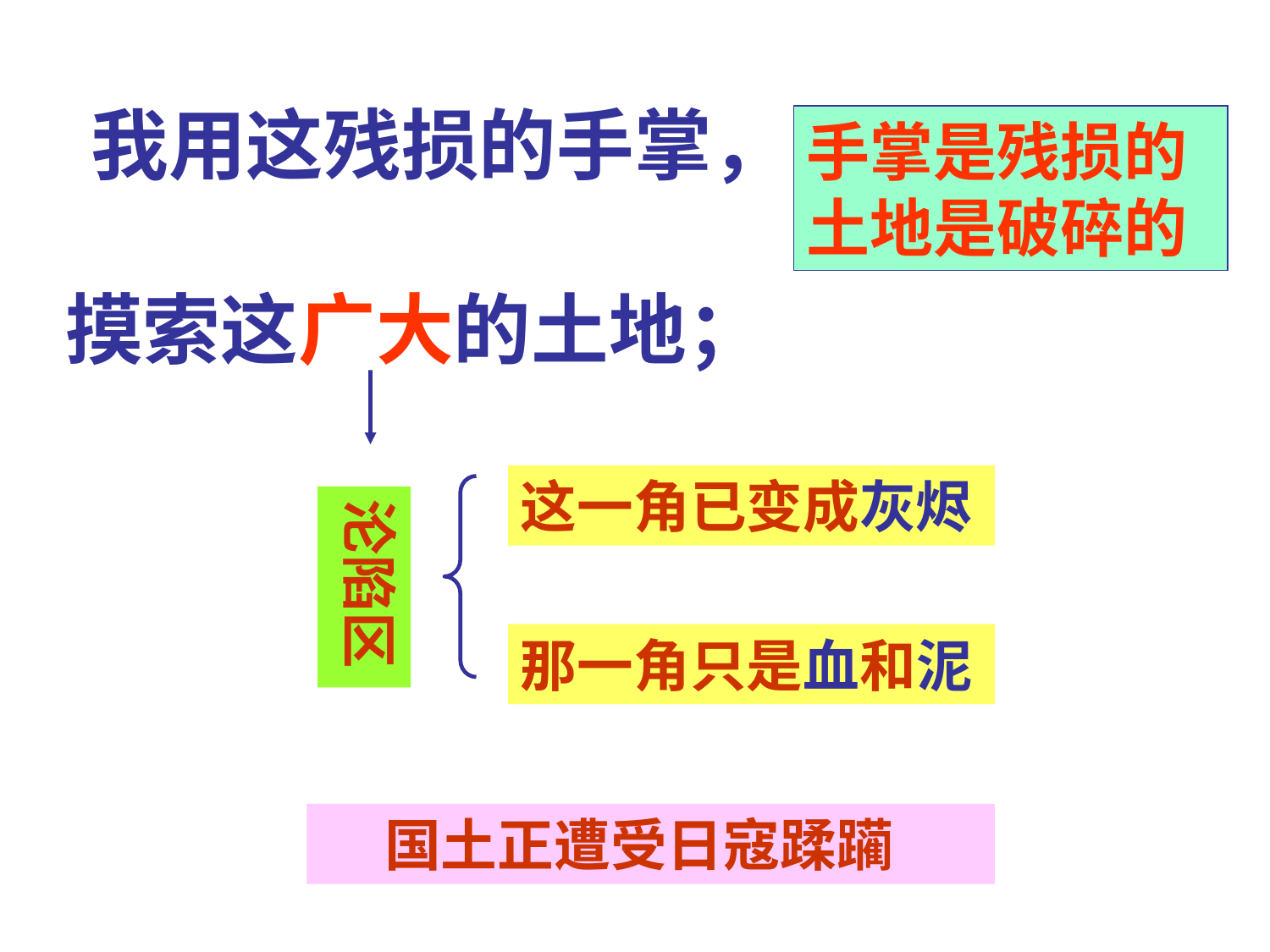

我用这残损的手掌，
手掌是残损的土地是破碎的
摸索这广大的土地；

这一角已变成灰烬

沦陷区
那一角只是血和泥
    国土正遭受日寇蹂躏